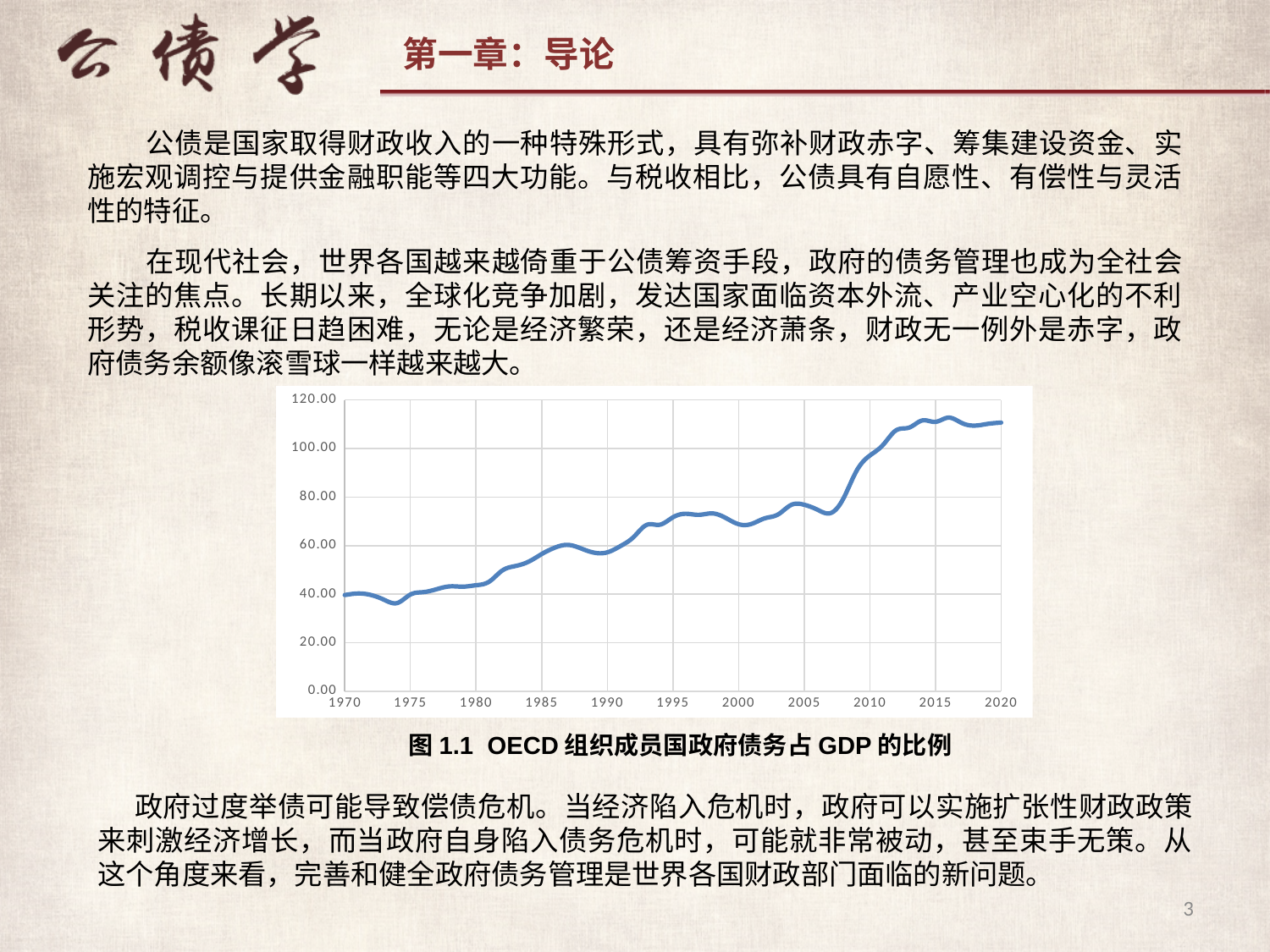

公债是国家取得财政收入的一种特殊形式，具有弥补财政赤字、筹集建设资金、实施宏观调控与提供金融职能等四大功能。与税收相比，公债具有自愿性、有偿性与灵活性的特征。
  在现代社会，世界各国越来越倚重于公债筹资手段，政府的债务管理也成为全社会关注的焦点。长期以来，全球化竞争加剧，发达国家面临资本外流、产业空心化的不利形势，税收课征日趋困难，无论是经济繁荣，还是经济萧条，财政无一例外是赤字，政府债务余额像滚雪球一样越来越大。

### Chart

| Category |  |
|---|---|
图1.1  OECD组织成员国政府债务占GDP的比例
政府过度举债可能导致偿债危机。当经济陷入危机时，政府可以实施扩张性财政政策来刺激经济增长，而当政府自身陷入债务危机时，可能就非常被动，甚至束手无策。从这个角度来看，完善和健全政府债务管理是世界各国财政部门面临的新问题。
3